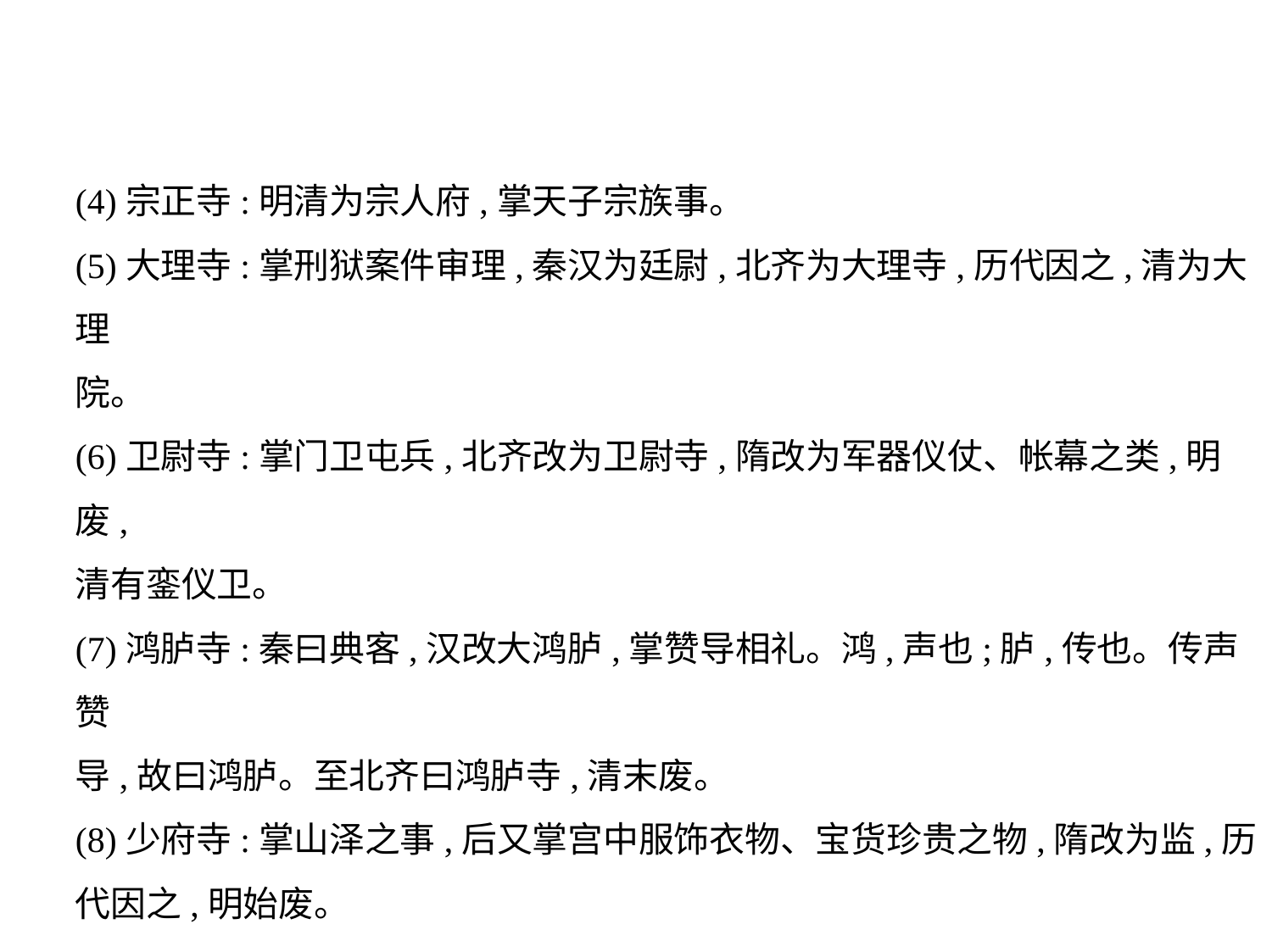

(4)宗正寺:明清为宗人府,掌天子宗族事。
(5)大理寺:掌刑狱案件审理,秦汉为廷尉,北齐为大理寺,历代因之,清为大理
院。
(6)卫尉寺:掌门卫屯兵,北齐改为卫尉寺,隋改为军器仪仗、帐幕之类,明废,
清有銮仪卫。
(7)鸿胪寺:秦曰典客,汉改大鸿胪,掌赞导相礼。鸿,声也;胪,传也。传声赞
导,故曰鸿胪。至北齐曰鸿胪寺,清末废。
(8)少府寺:掌山泽之事,后又掌宫中服饰衣物、宝货珍贵之物,隋改为监,历
代因之,明始废。